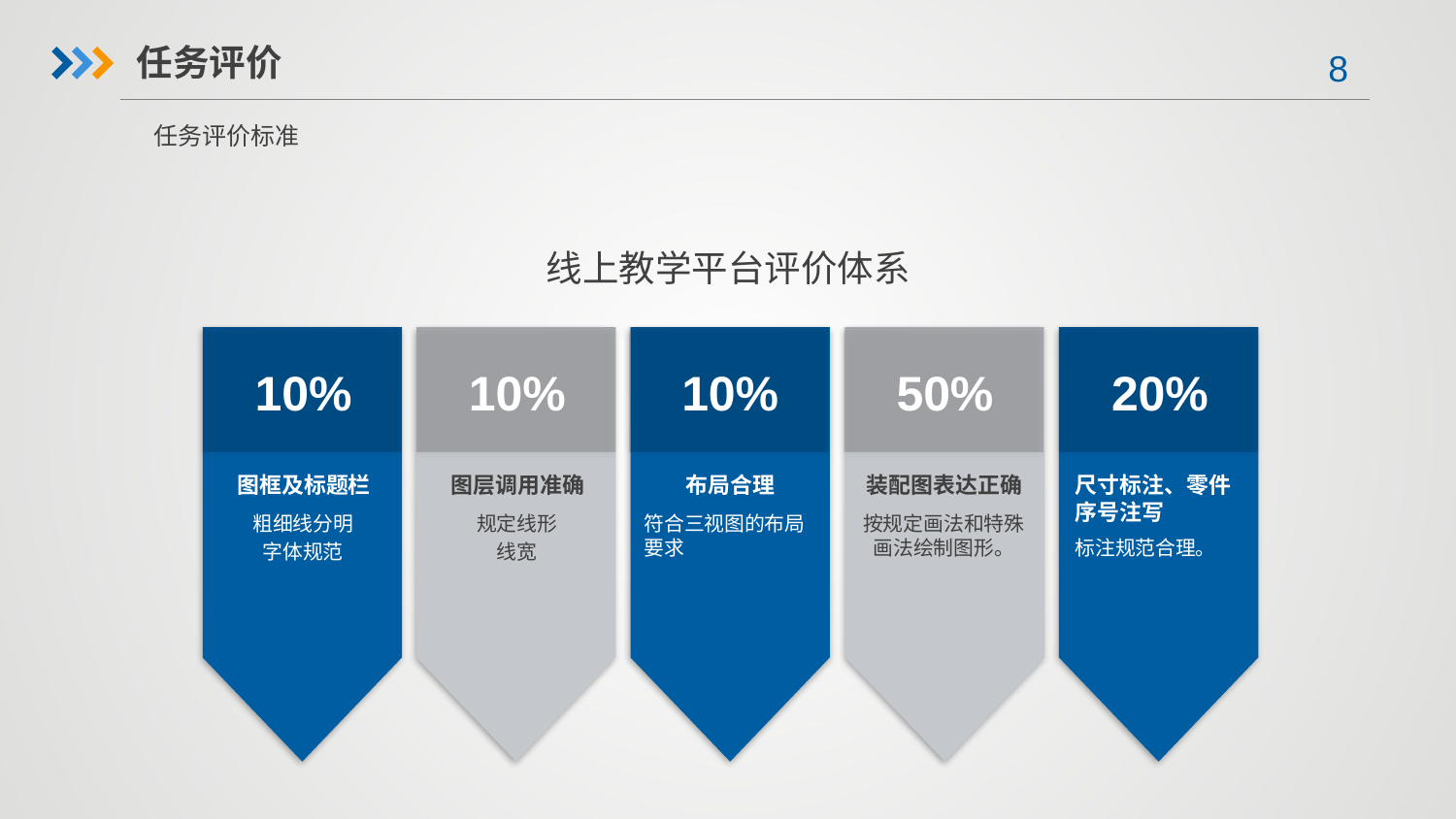

任务评价
任务评价标准
线上教学平台评价体系

10%
10%
10%
50%
20%
装配图表达正确
尺寸标注、零件序号注写
图框及标题栏
图层调用准确
布局合理
粗细线分明
字体规范
规定线形
线宽
符合三视图的布局要求
按规定画法和特殊画法绘制图形。
标注规范合理。